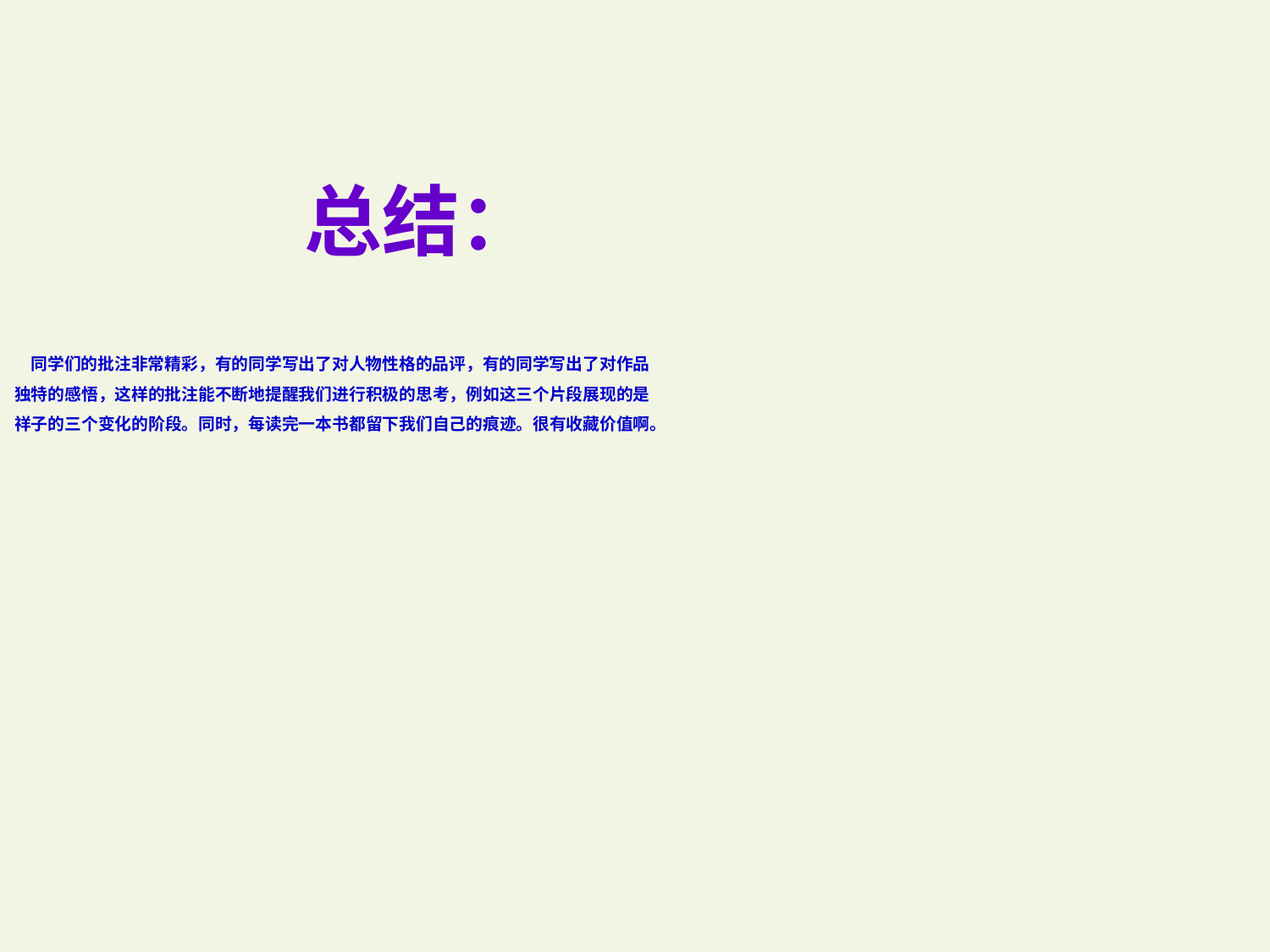

总结：
    同学们的批注非常精彩，有的同学写出了对人物性格的品评，有的同学写出了对作品独特的感悟，这样的批注能不断地提醒我们进行积极的思考，例如这三个片段展现的是祥子的三个变化的阶段。同时，每读完一本书都留下我们自己的痕迹。很有收藏价值啊。